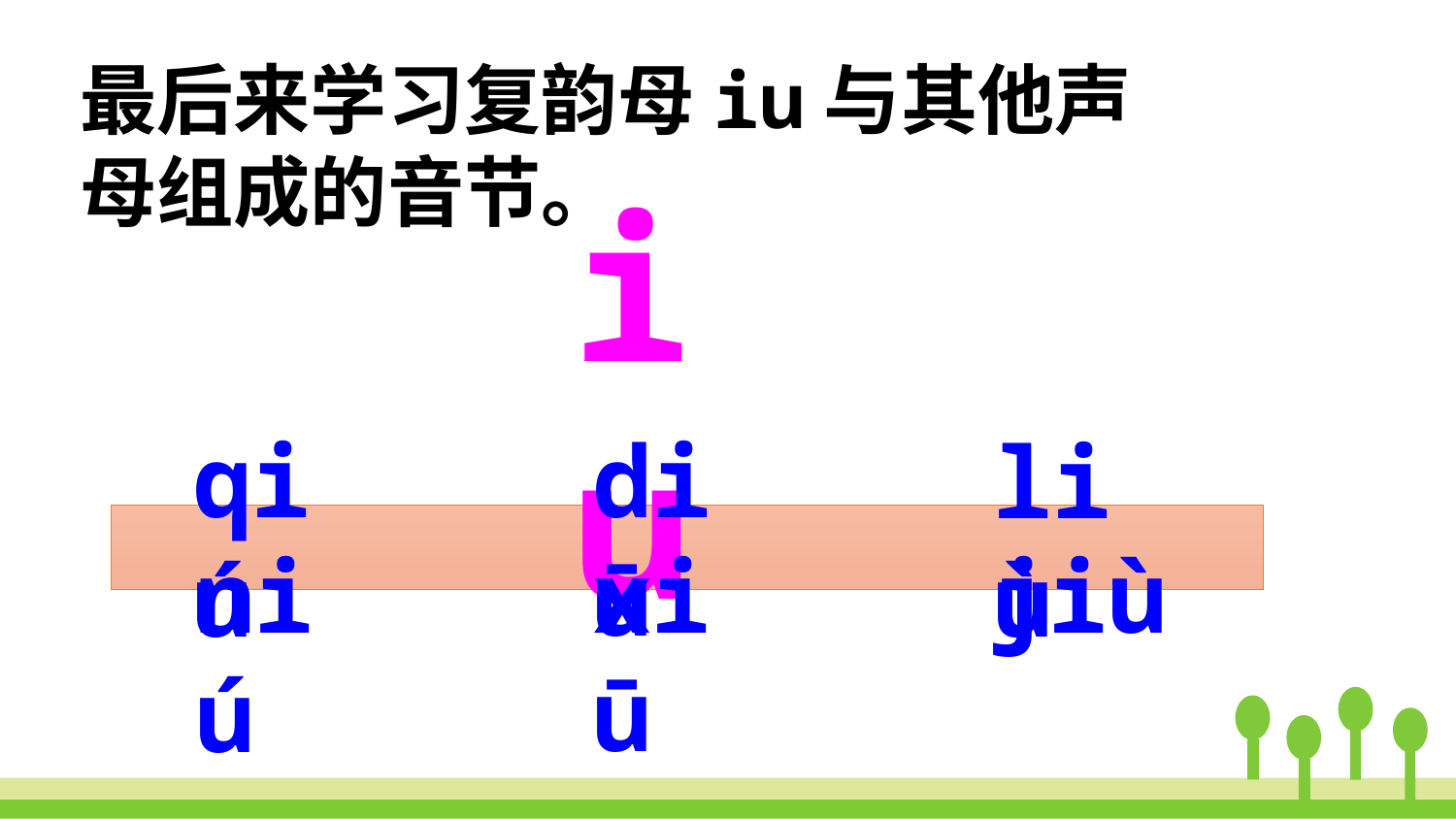

最后来学习复韵母iu与其他声母组成的音节。
iu
diū
qiú
liù

xiū
jiù
niú